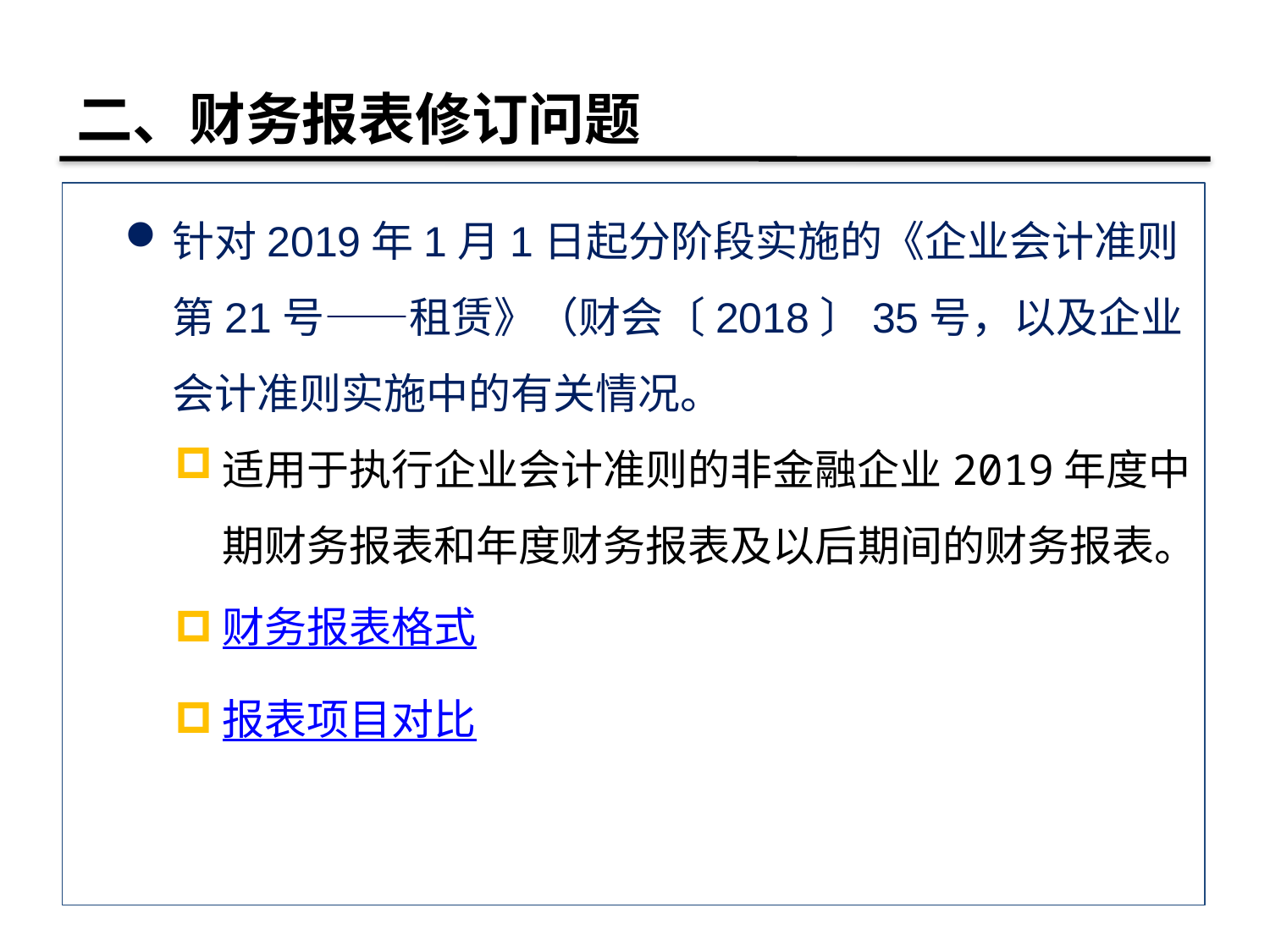

# 二、财务报表修订问题
针对2019年1月1日起分阶段实施的《企业会计准则第21号——租赁》（财会〔2018〕35号，以及企业会计准则实施中的有关情况。
适用于执行企业会计准则的非金融企业2019年度中期财务报表和年度财务报表及以后期间的财务报表。
财务报表格式
报表项目对比